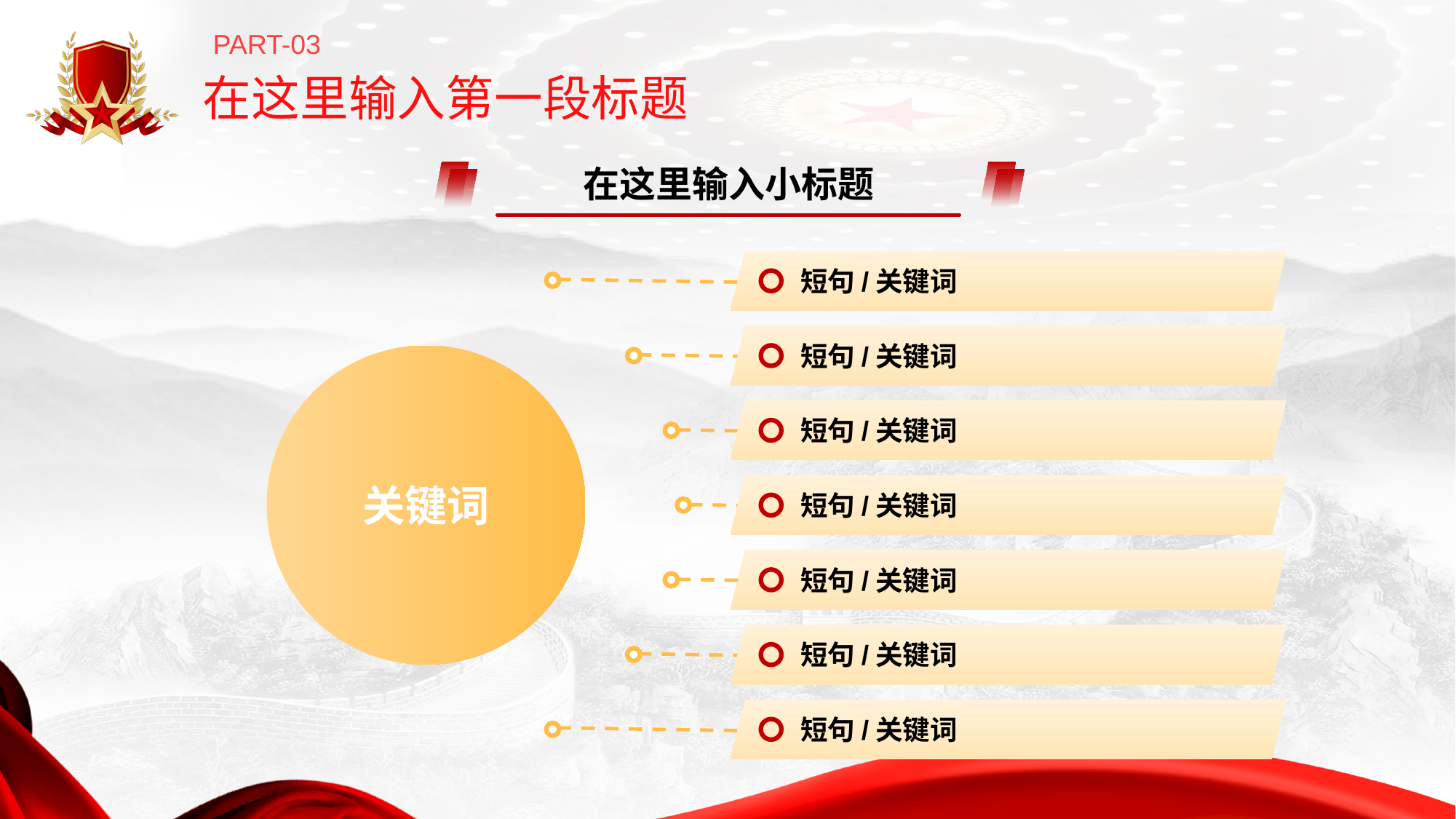

PART-03
在这里输入第一段标题
在这里输入小标题

短句/关键词

短句/关键词

关键词

短句/关键词

短句/关键词

短句/关键词

短句/关键词

短句/关键词